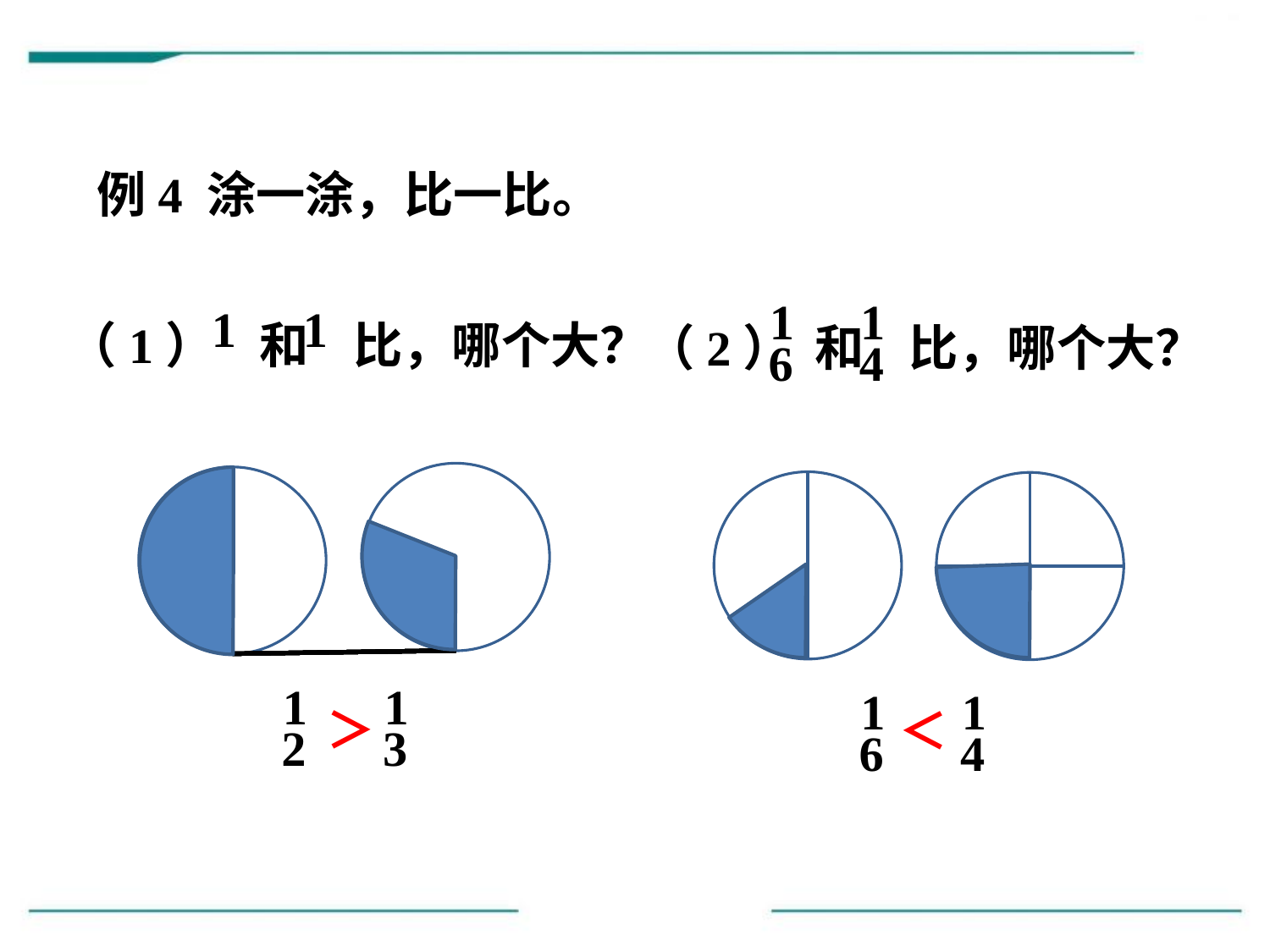

例4 涂一涂，比一比。
1
1
（2）  和    比，哪个大？
4
6
1
1
（1）    和    比，哪个大？
2
3

1
1
1
1
＞

＜

2
3
6
4